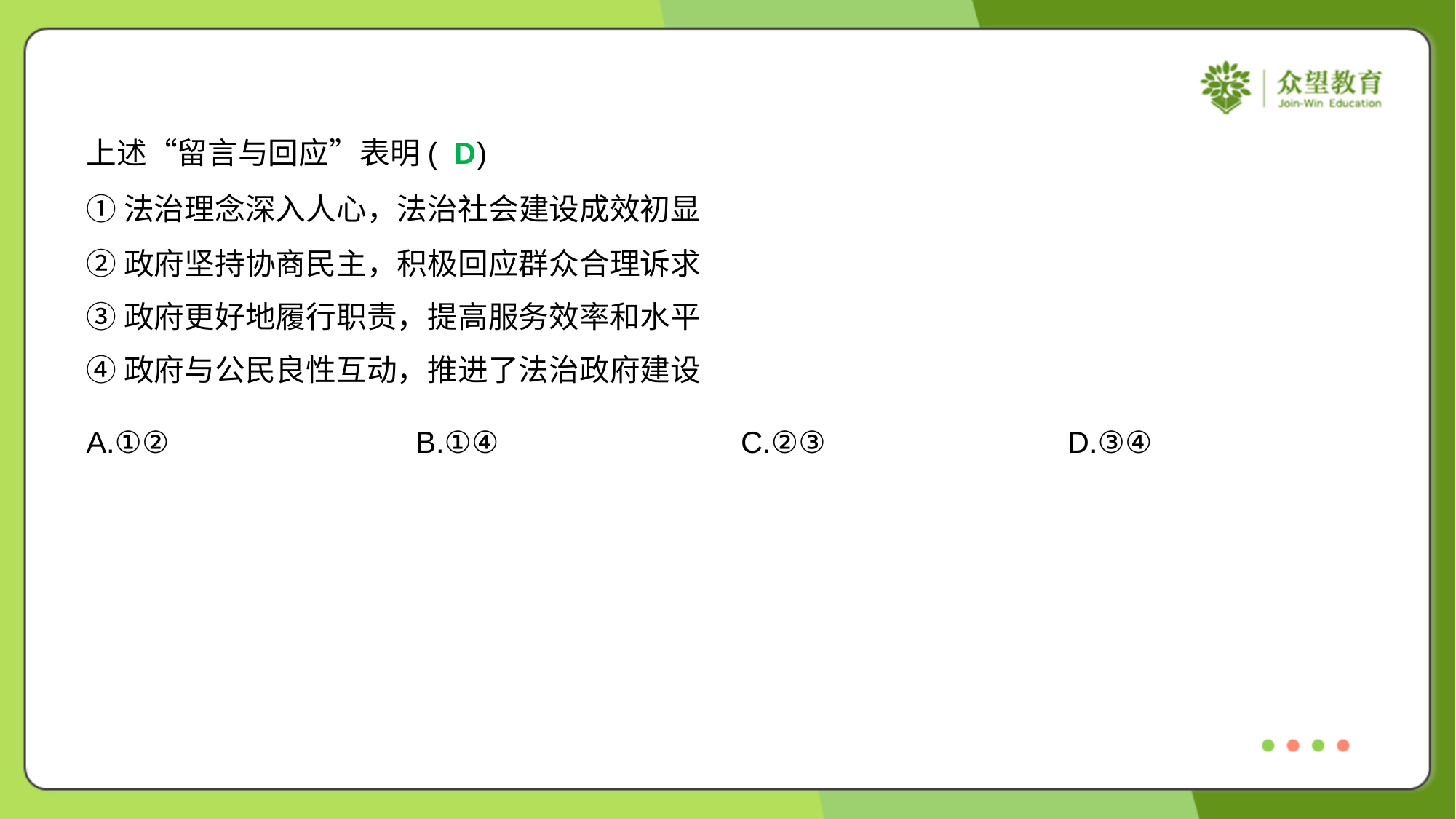

上述“留言与回应”表明(     )
D
①法治理念深入人心，法治社会建设成效初显
②政府坚持协商民主，积极回应群众合理诉求
③政府更好地履行职责，提高服务效率和水平
④政府与公民良性互动，推进了法治政府建设
A.①②	B.①④	C.②③	D.③④